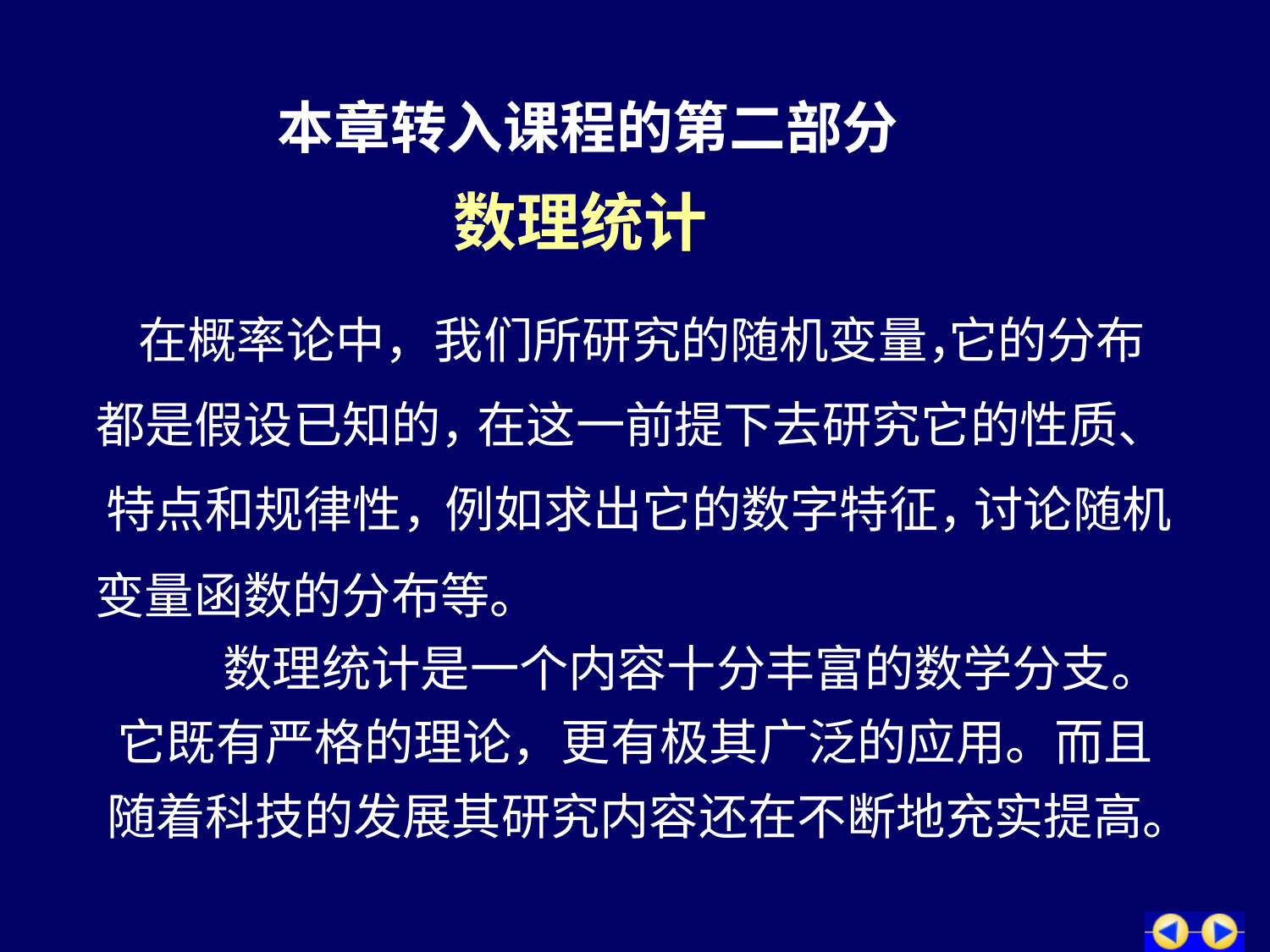

本章转入课程的第二部分
数理统计
在概率论中，我们所研究的随机变量，
它的分布
都是假设已知的，
在这一前提下去研究它的性质、
特点和规律性，
例如求出它的数字特征，
讨论随机
变量函数的分布等。
数理统计是一个内容十分丰富的数学分支。
它既有严格的理论，更有极其广泛的应用。而且
随着科技的发展其研究内容还在不断地充实提高。
3